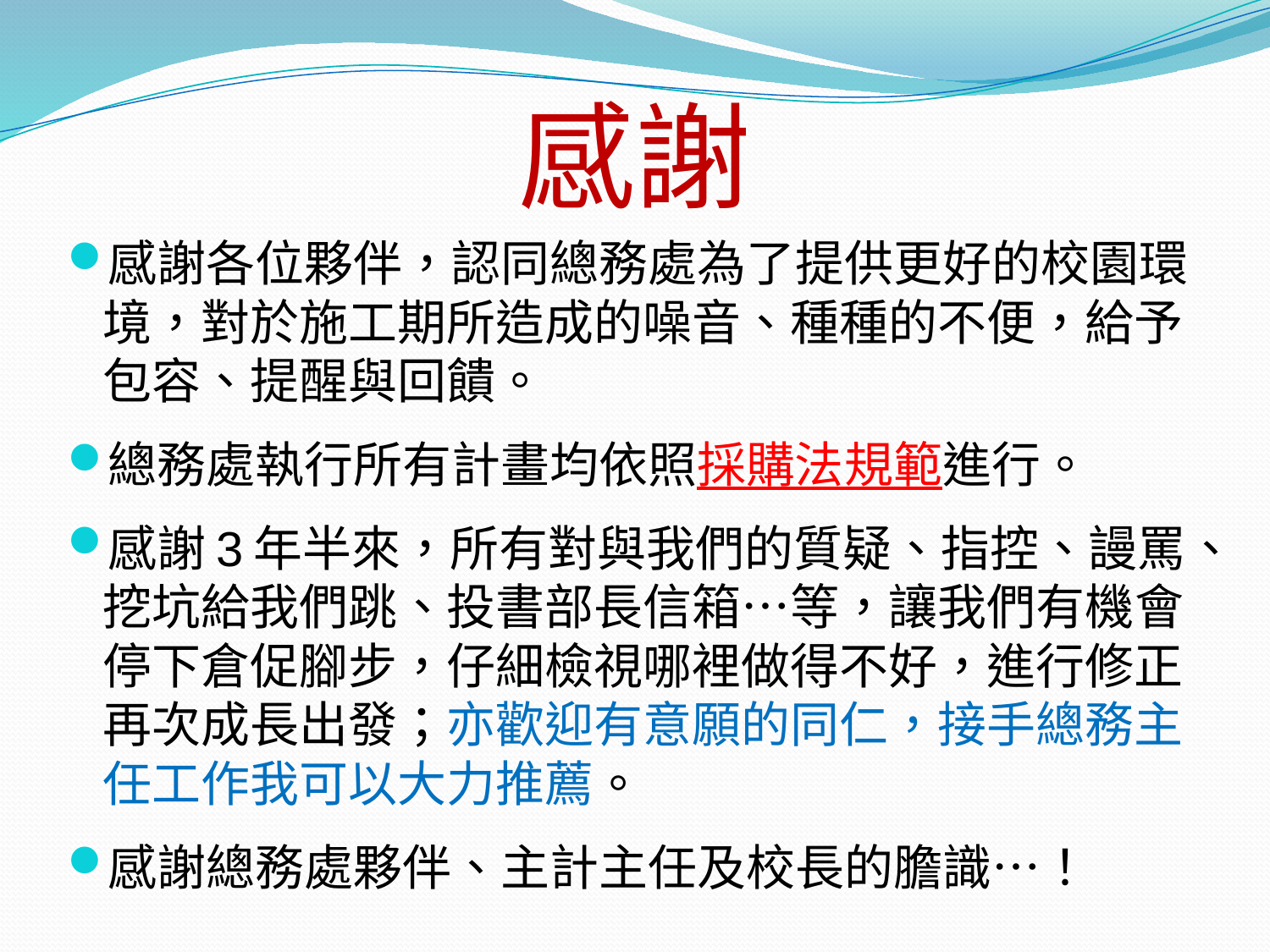

# 感謝
感謝各位夥伴，認同總務處為了提供更好的校園環境，對於施工期所造成的噪音、種種的不便，給予包容、提醒與回饋。
總務處執行所有計畫均依照採購法規範進行。
感謝3年半來，所有對與我們的質疑、指控、謾罵、挖坑給我們跳、投書部長信箱…等，讓我們有機會停下倉促腳步，仔細檢視哪裡做得不好，進行修正再次成長出發；亦歡迎有意願的同仁，接手總務主任工作我可以大力推薦。
感謝總務處夥伴、主計主任及校長的膽識…！